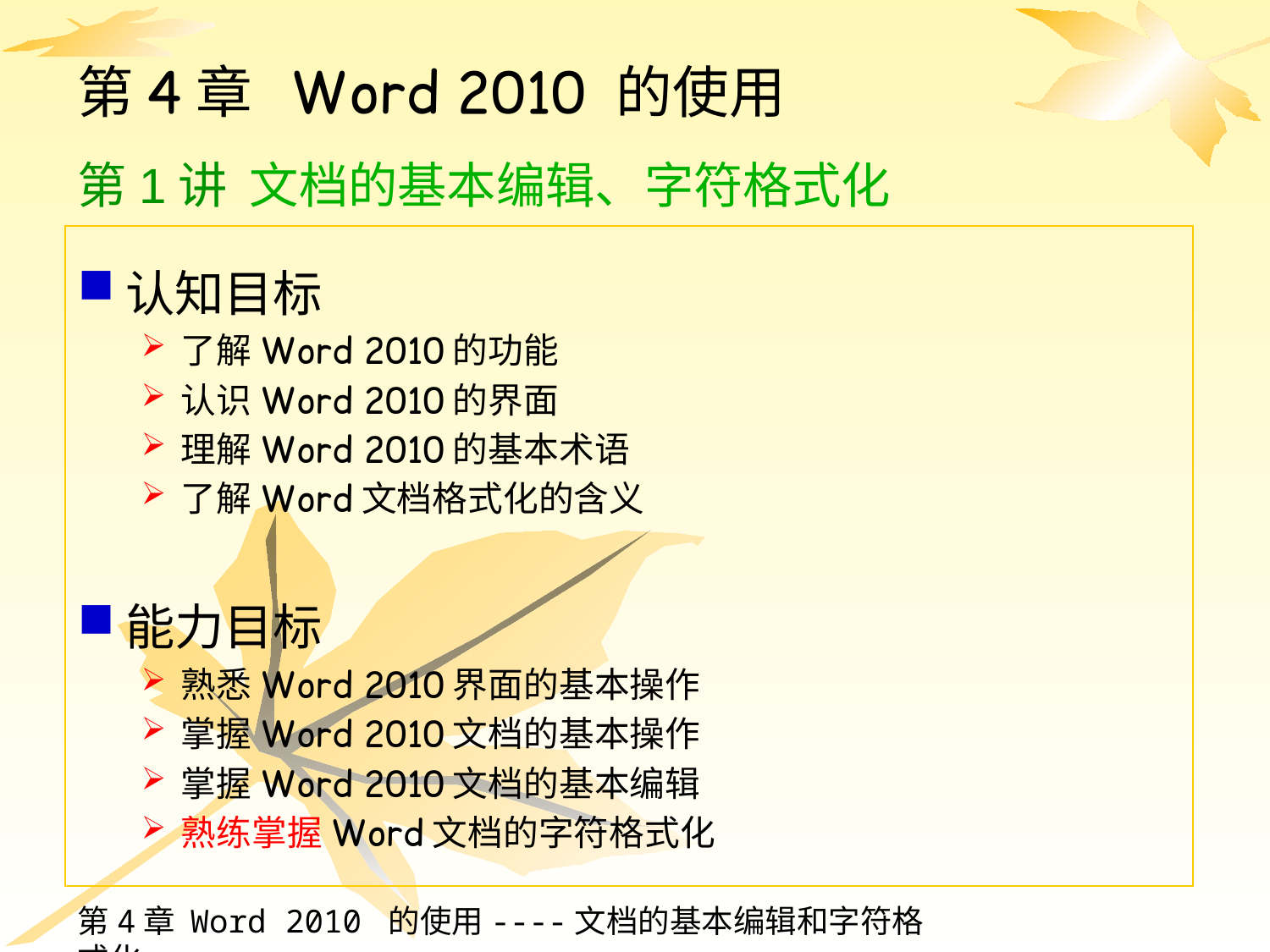

# 第4章  Word 2010 的使用 第1讲  文档的基本编辑、字符格式化
认知目标
了解Word 2010的功能
认识Word 2010的界面
理解Word 2010的基本术语
了解Word文档格式化的含义

能力目标
熟悉Word 2010界面的基本操作
掌握Word 2010文档的基本操作
掌握Word 2010文档的基本编辑
熟练掌握Word文档的字符格式化